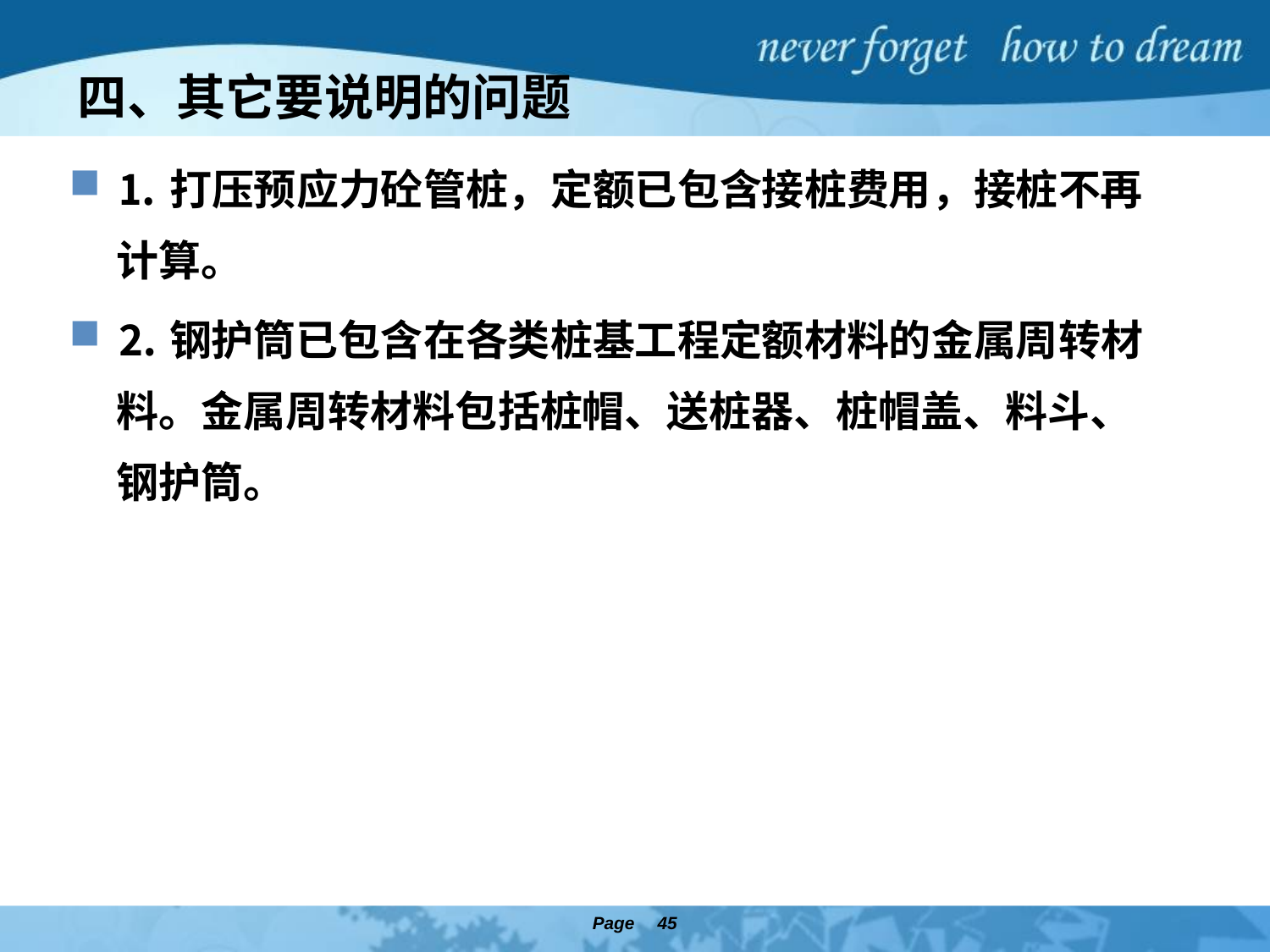

# 四、其它要说明的问题
⒈打压预应力砼管桩，定额已包含接桩费用，接桩不再计算。
⒉钢护筒已包含在各类桩基工程定额材料的金属周转材料。金属周转材料包括桩帽、送桩器、桩帽盖、料斗、钢护筒。